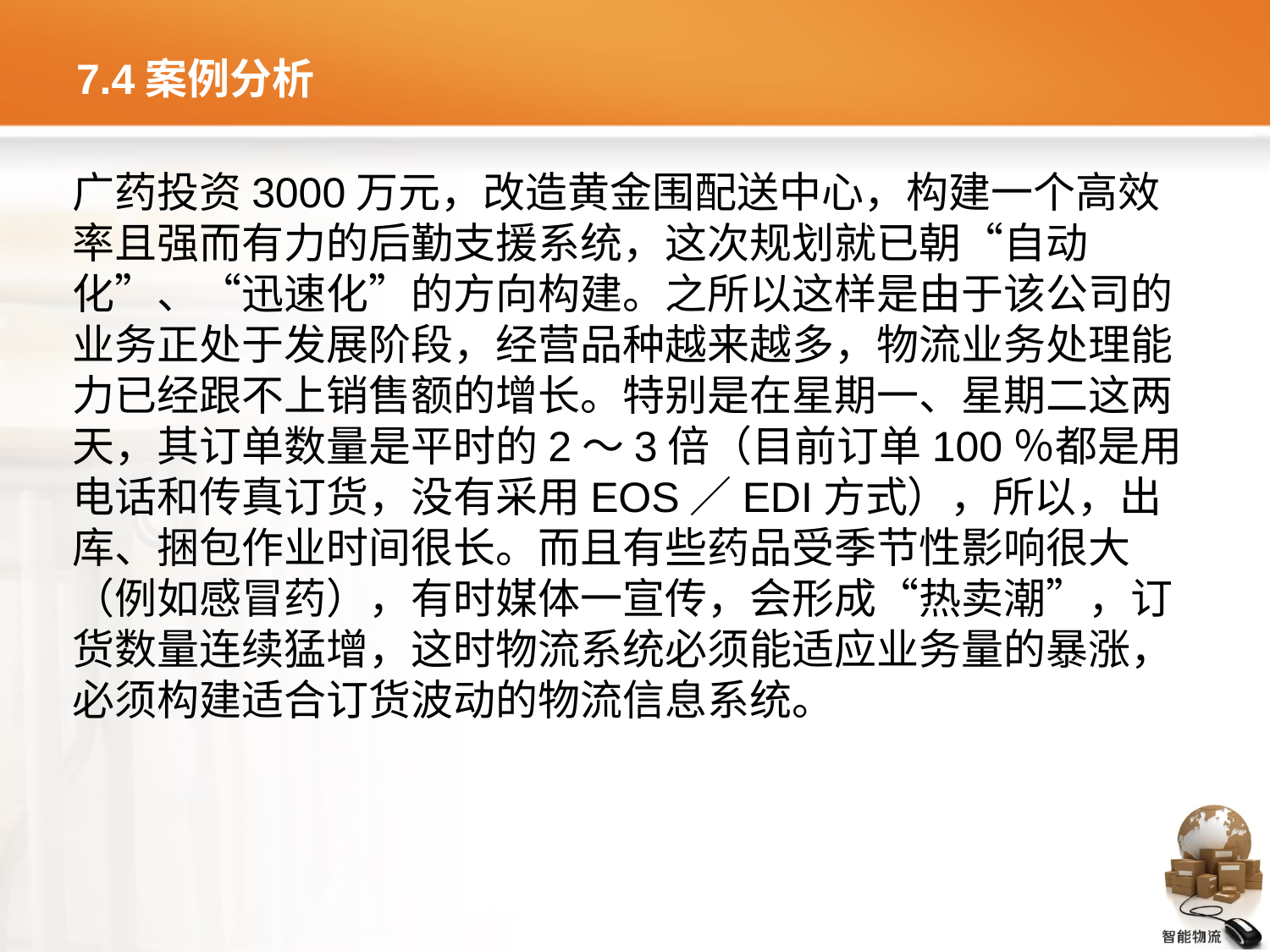

# 7.4案例分析
广药投资3000万元，改造黄金围配送中心，构建一个高效率且强而有力的后勤支援系统，这次规划就已朝“自动化”、“迅速化”的方向构建。之所以这样是由于该公司的业务正处于发展阶段，经营品种越来越多，物流业务处理能力已经跟不上销售额的增长。特别是在星期一、星期二这两天，其订单数量是平时的2～3倍（目前订单100％都是用电话和传真订货，没有采用EOS／EDI方式），所以，出库、捆包作业时间很长。而且有些药品受季节性影响很大（例如感冒药），有时媒体一宣传，会形成“热卖潮”，订货数量连续猛增，这时物流系统必须能适应业务量的暴涨，必须构建适合订货波动的物流信息系统。